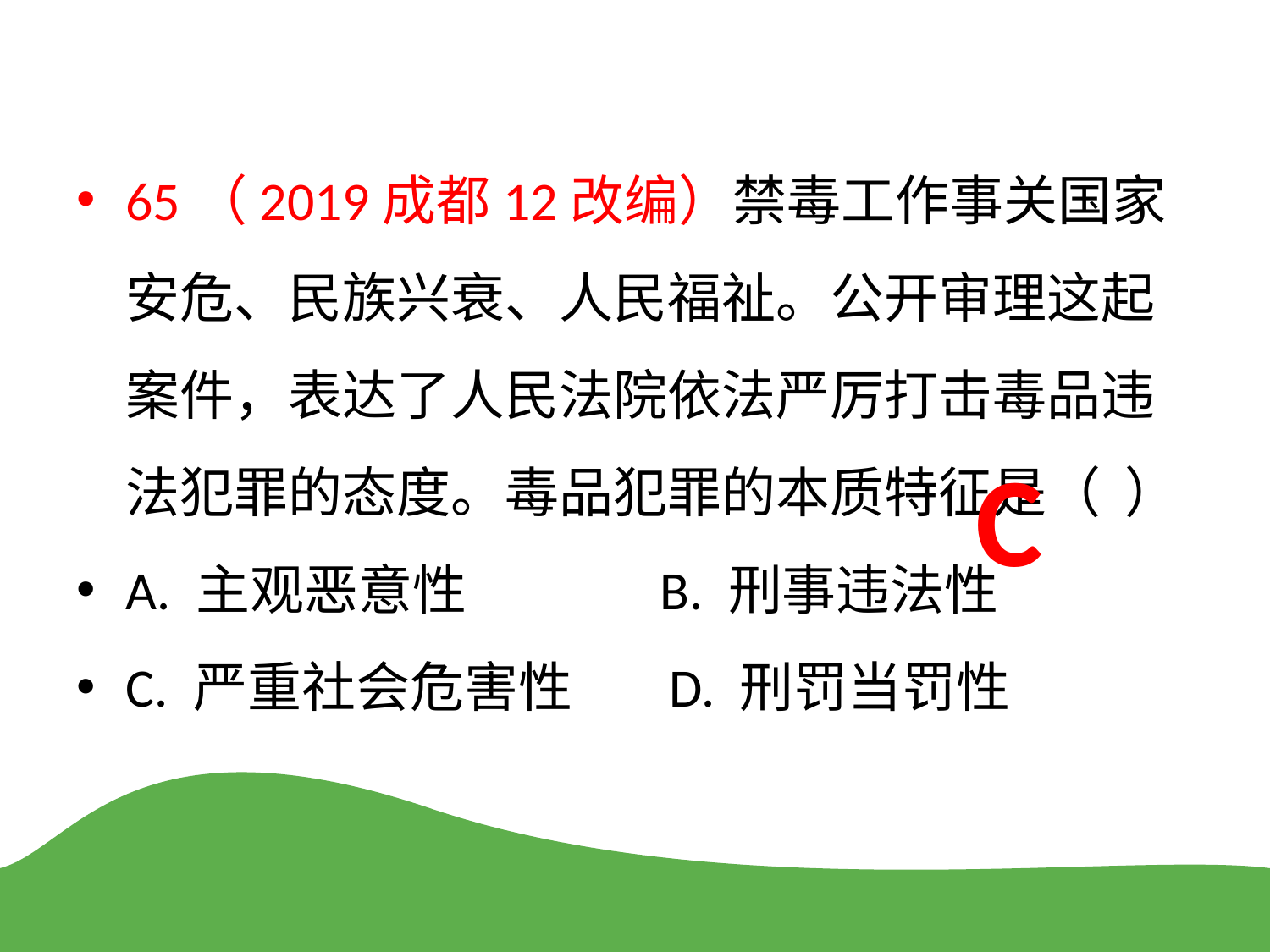

65（2019成都12改编）禁毒工作事关国家安危、民族兴衰、人民福祉。公开审理这起案件，表达了人民法院依法严厉打击毒品违法犯罪的态度。毒品犯罪的本质特征是（  ）
A. 主观恶意性               B. 刑事违法性
C. 严重社会危害性       D. 刑罚当罚性

C